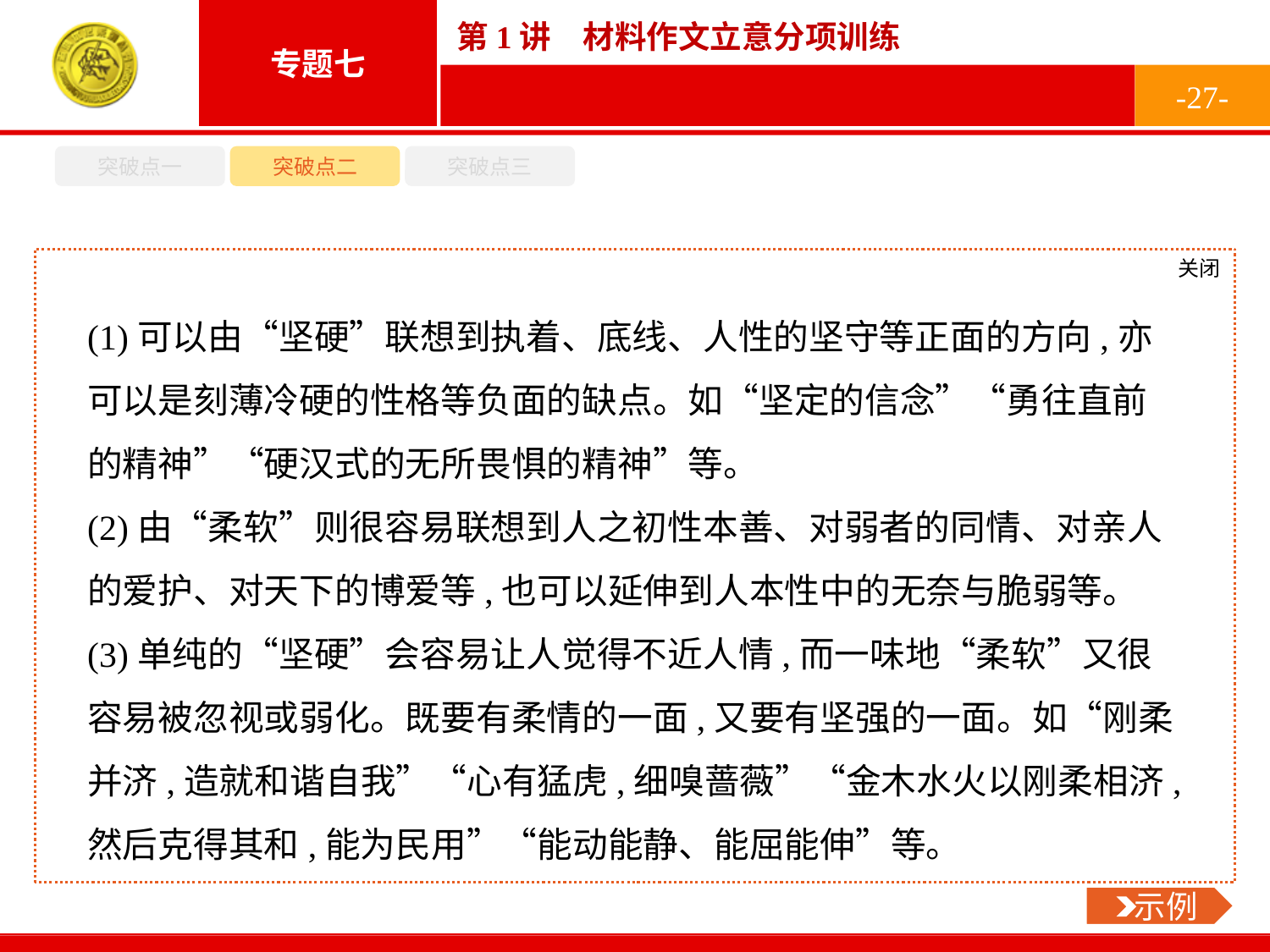

-27-
突破点一
突破点二
突破点三

关闭
  示例

(1)可以由“坚硬”联想到执着、底线、人性的坚守等正面的方向,亦可以是刻薄冷硬的性格等负面的缺点。如“坚定的信念”“勇往直前的精神”“硬汉式的无所畏惧的精神”等。
(2)由“柔软”则很容易联想到人之初性本善、对弱者的同情、对亲人的爱护、对天下的博爱等,也可以延伸到人本性中的无奈与脆弱等。
(3)单纯的“坚硬”会容易让人觉得不近人情,而一味地“柔软”又很容易被忽视或弱化。既要有柔情的一面,又要有坚强的一面。如“刚柔并济,造就和谐自我”“心有猛虎,细嗅蔷薇”“金木水火以刚柔相济,然后克得其和,能为民用”“能动能静、能屈能伸”等。
我的立意
从材料内容来看,题目要求的核心是探讨心中的坚硬、柔软与培育人的精神和谐的关系。可以分开写,侧重于一个方面,同时兼顾另一方面;最佳的立意应该是侧重于它们之间的辩证统一性。据此,可以从以下几个角度确立写作的中心。
(1)侧重于“坚硬”的角度:
(2)侧重于“柔软”的角度:
(3)侧重于辩证的角度:
  示例